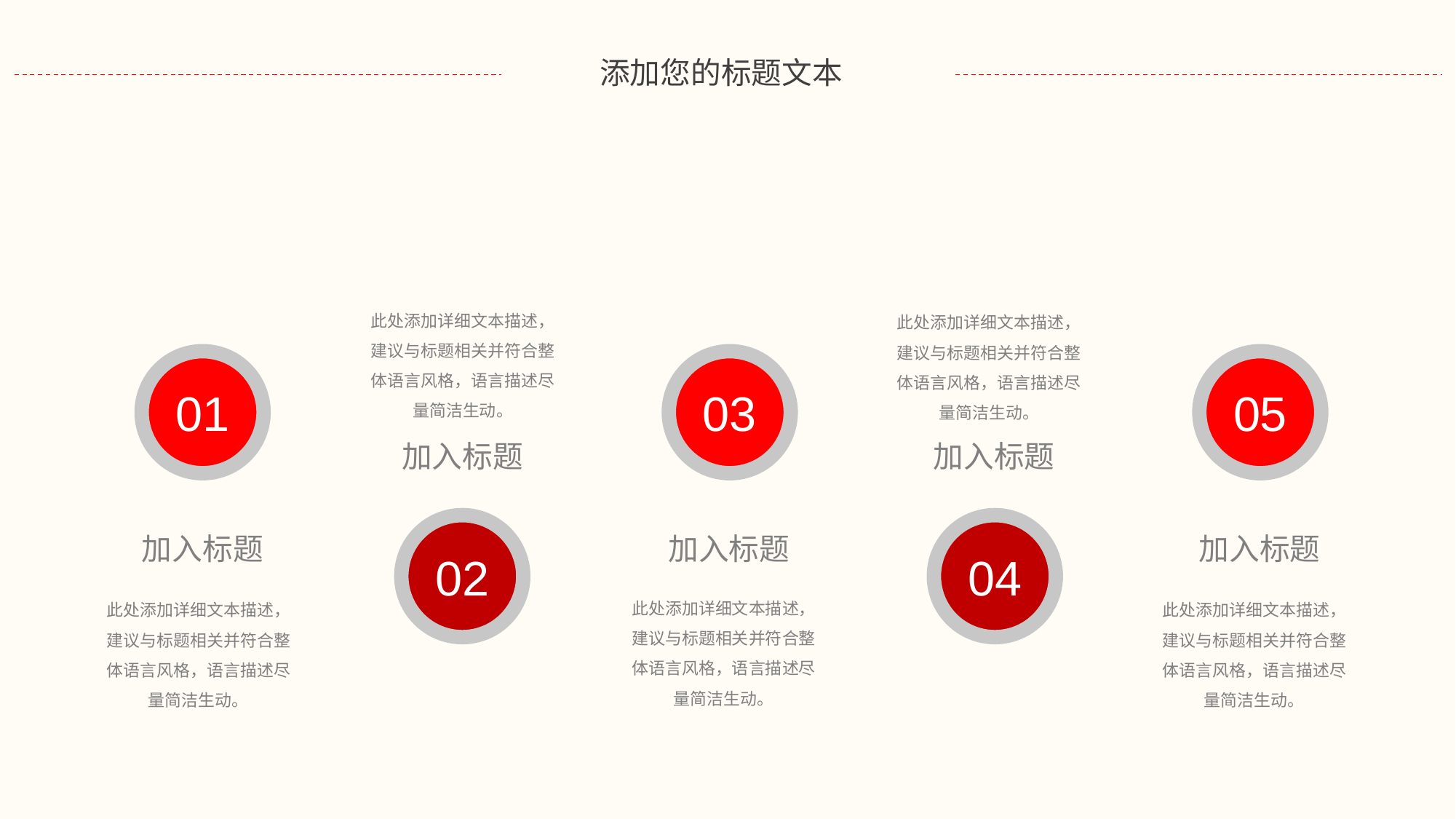

添加您的标题文本
此处添加详细文本描述，建议与标题相关并符合整体语言风格，语言描述尽量简洁生动。
加入标题
02
此处添加详细文本描述，建议与标题相关并符合整体语言风格，语言描述尽量简洁生动。
加入标题
04
03
加入标题
此处添加详细文本描述，建议与标题相关并符合整体语言风格，语言描述尽量简洁生动。
01
加入标题
此处添加详细文本描述，建议与标题相关并符合整体语言风格，语言描述尽量简洁生动。
05
加入标题
此处添加详细文本描述，建议与标题相关并符合整体语言风格，语言描述尽量简洁生动。